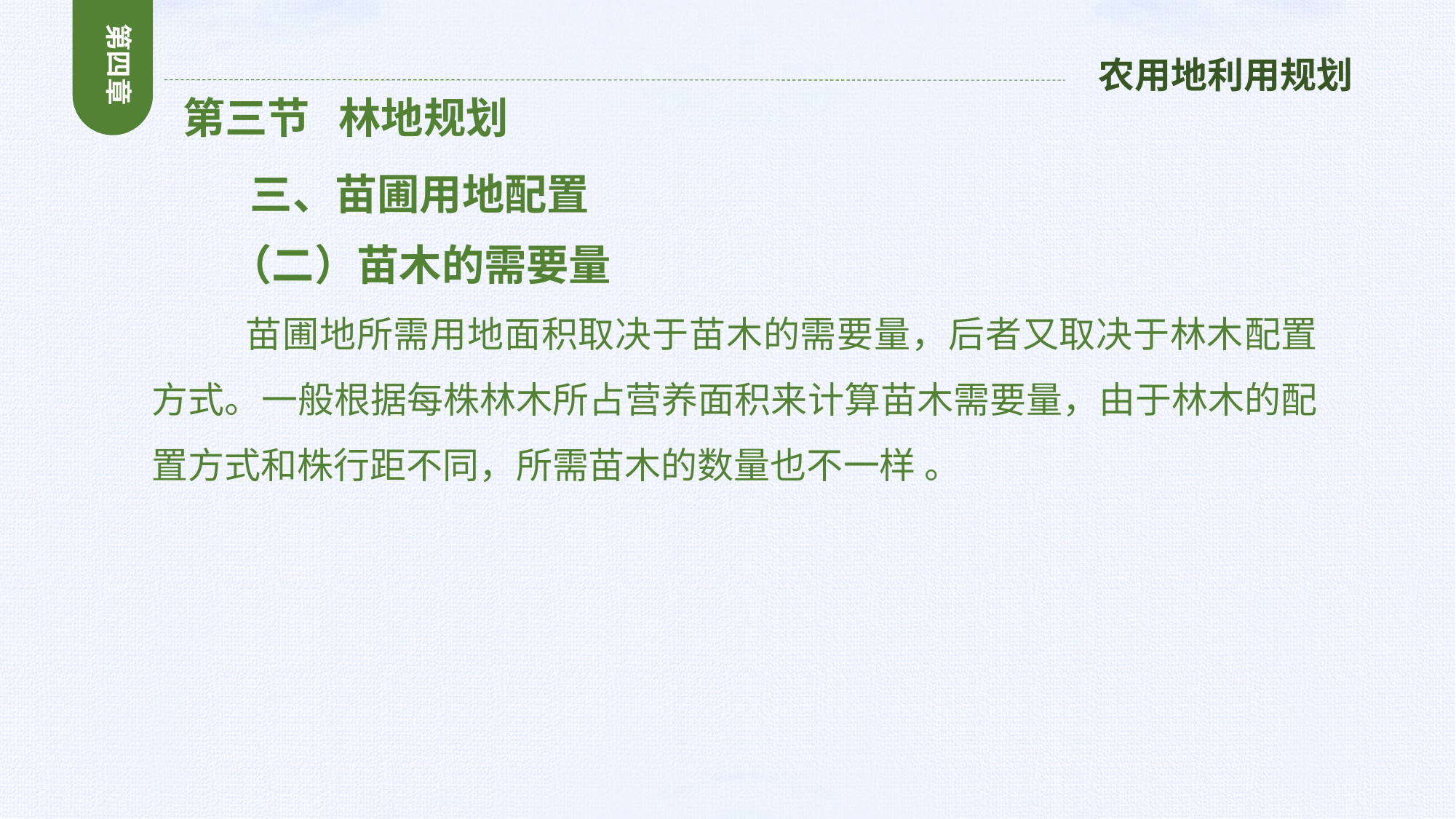

第四章
农用地利用规划
 第三节   林地规划
        三、苗圃用地配置

       （二）苗木的需要量
          苗圃地所需用地面积取决于苗木的需要量，后者又取决于林木配置方式。一般根据每株林木所占营养面积来计算苗木需要量，由于林木的配置方式和株行距不同，所需苗木的数量也不一样 。